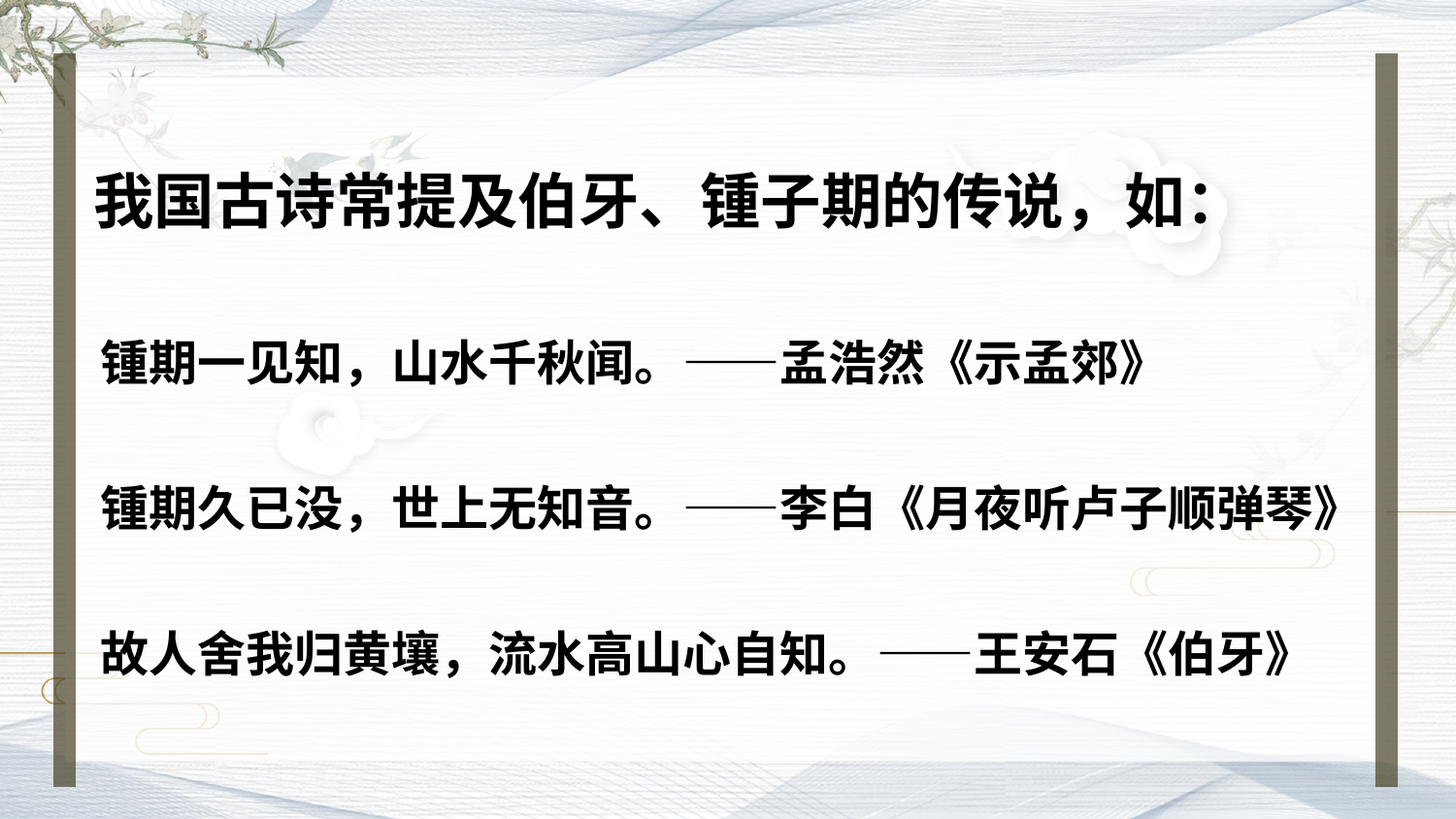

我国古诗常提及伯牙、锺子期的传说，如：
锺期一见知，山水千秋闻。——孟浩然《示孟郊》
锺期久已没，世上无知音。——李白《月夜听卢子顺弹琴》
故人舍我归黄壤，流水高山心自知。——王安石《伯牙》